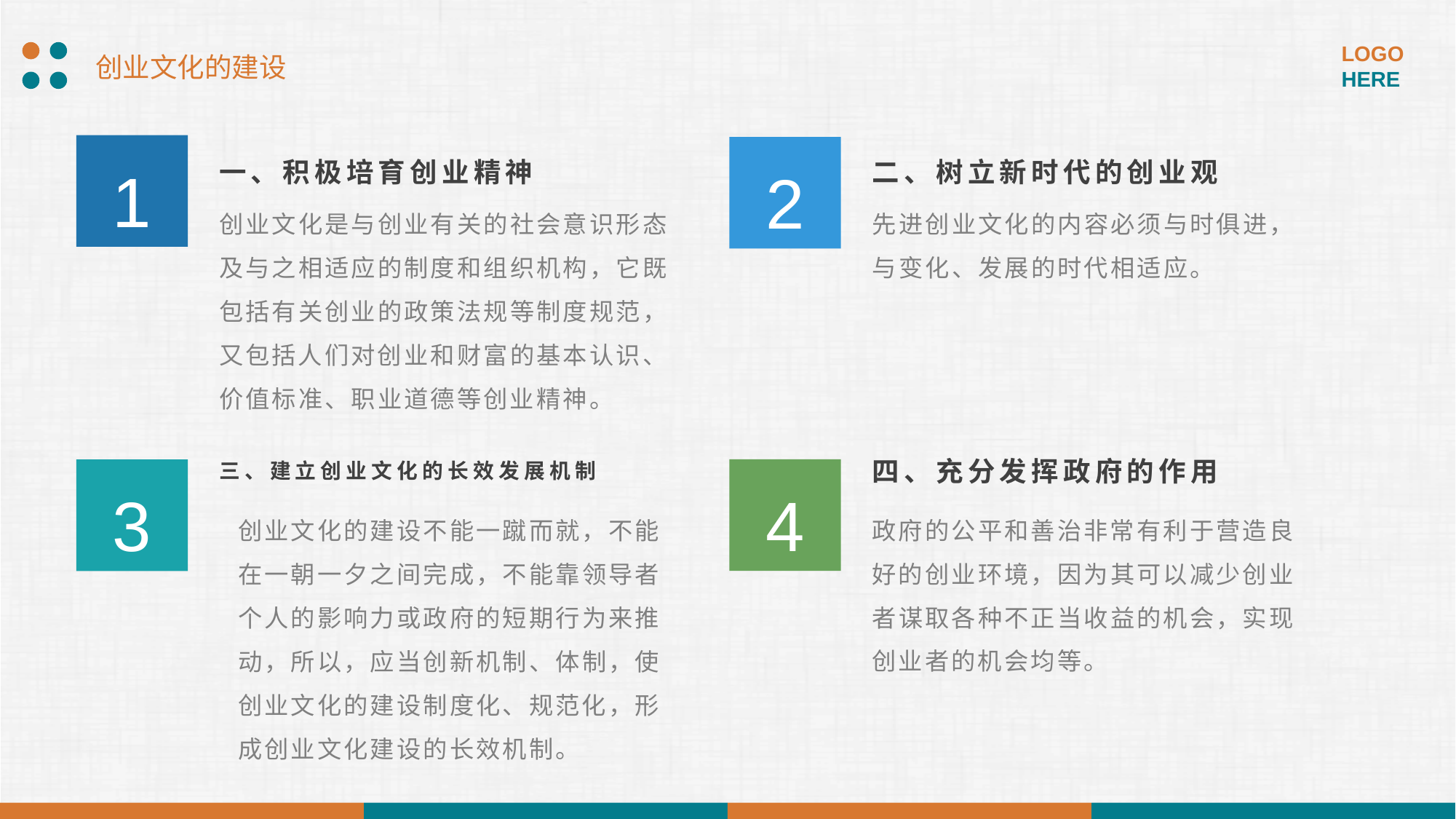

创业文化的建设
1
2
一、积极培育创业精神
二、树立新时代的创业观
创业文化是与创业有关的社会意识形态及与之相适应的制度和组织机构，它既包括有关创业的政策法规等制度规范，又包括人们对创业和财富的基本认识、价值标准、职业道德等创业精神。
先进创业文化的内容必须与时俱进，与变化、发展的时代相适应。
四、充分发挥政府的作用
三、建立创业文化的长效发展机制
4
3
创业文化的建设不能一蹴而就，不能在一朝一夕之间完成，不能靠领导者个人的影响力或政府的短期行为来推动，所以，应当创新机制、体制，使创业文化的建设制度化、规范化，形成创业文化建设的长效机制。
政府的公平和善治非常有利于营造良好的创业环境，因为其可以减少创业者谋取各种不正当收益的机会，实现创业者的机会均等。